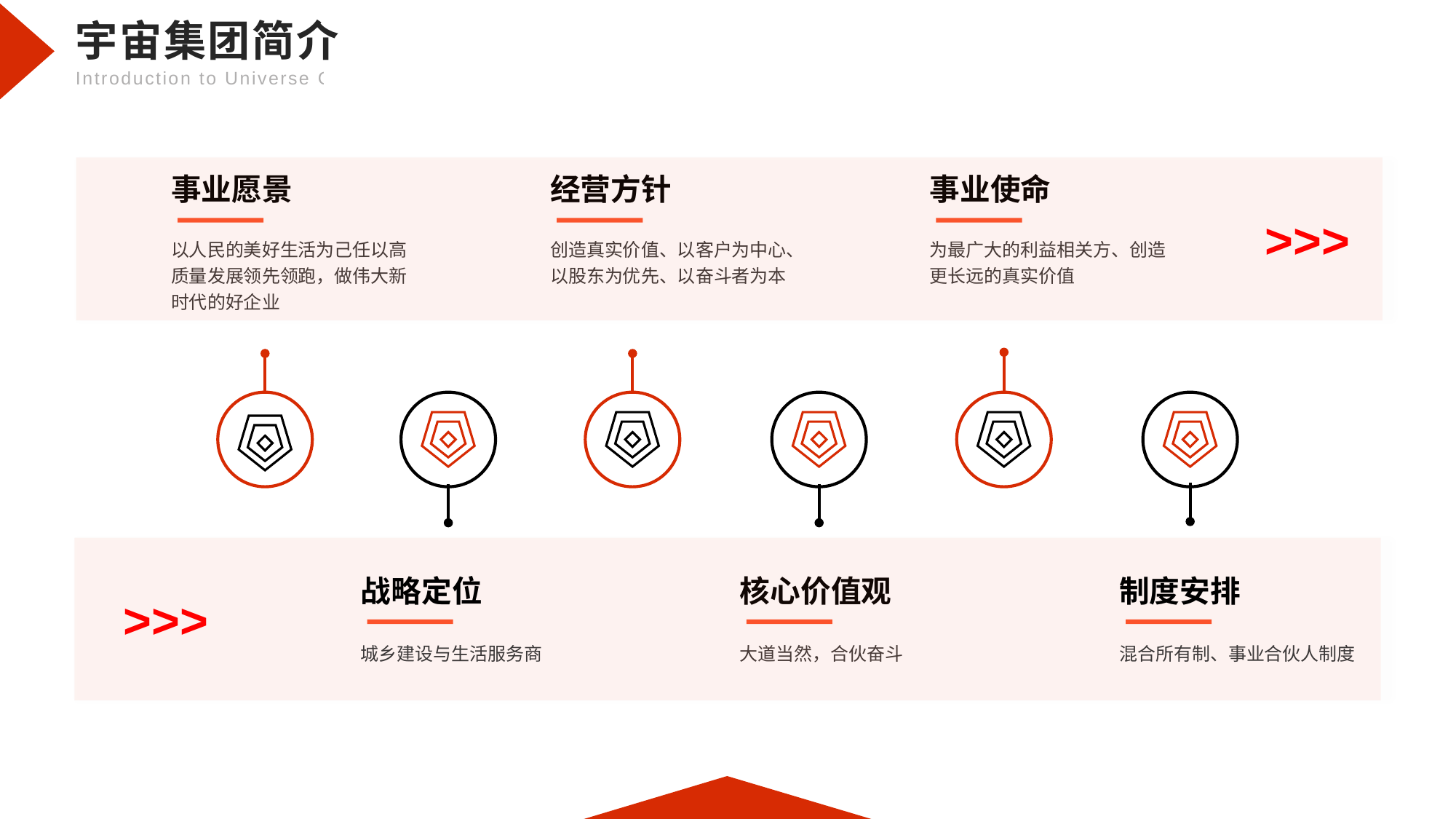

事业愿景
经营方针
事业使命
>>>
以人民的美好生活为己任以高质量发展领先领跑，做伟大新时代的好企业
创造真实价值、以客户为中心、以股东为优先、以奋斗者为本
为最广大的利益相关方、创造更长远的真实价值

战略定位
核心价值观
制度安排
>>>
城乡建设与生活服务商
大道当然，合伙奋斗
混合所有制、事业合伙人制度